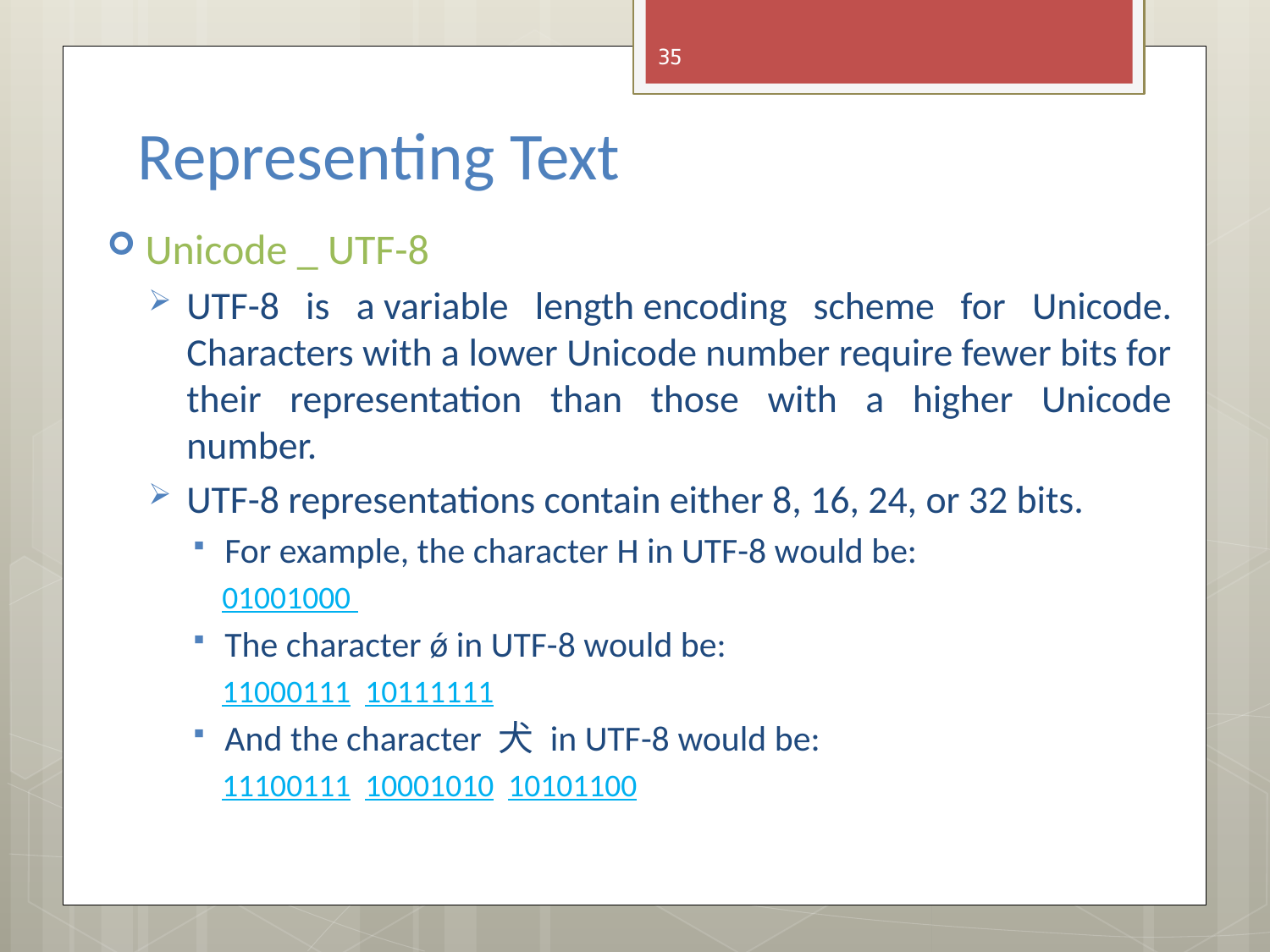

35
# Representing Text
Unicode _ UTF-8
UTF-8 is a variable length encoding scheme for Unicode. Characters with a lower Unicode number require fewer bits for their representation than those with a higher Unicode number.
UTF-8 representations contain either 8, 16, 24, or 32 bits.
For example, the character H in UTF-8 would be:
01001000
The character ǿ in UTF-8 would be:
11000111  10111111
And the character 犬 in UTF-8 would be:
11100111  10001010  10101100